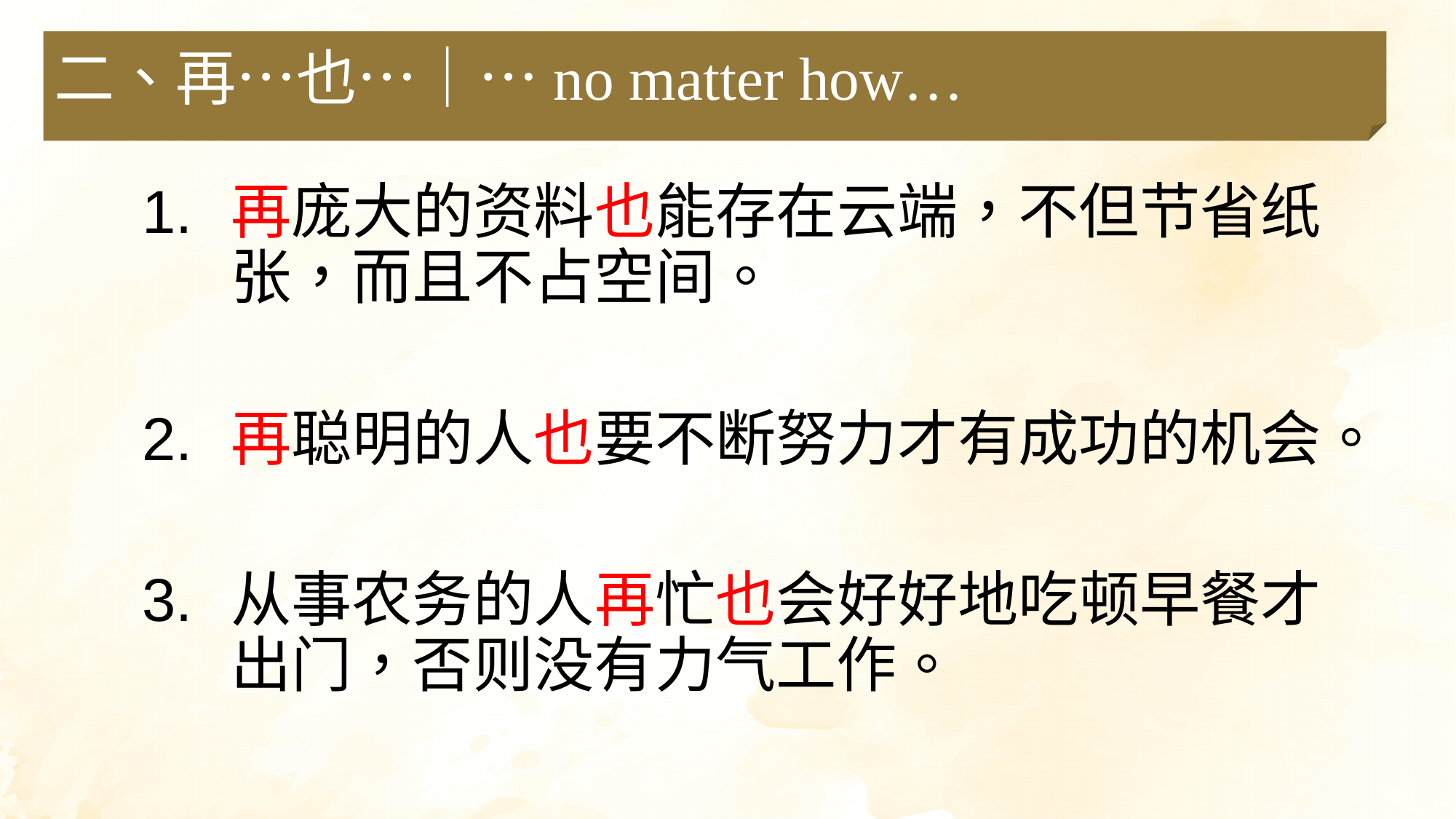

二、再…也…｜…no matter how…
再庞大的资料也能存在云端，不但节省纸张，而且不占空间。

再聪明的人也要不断努力才有成功的机会。

从事农务的人再忙也会好好地吃顿早餐才出门，否则没有力气工作。